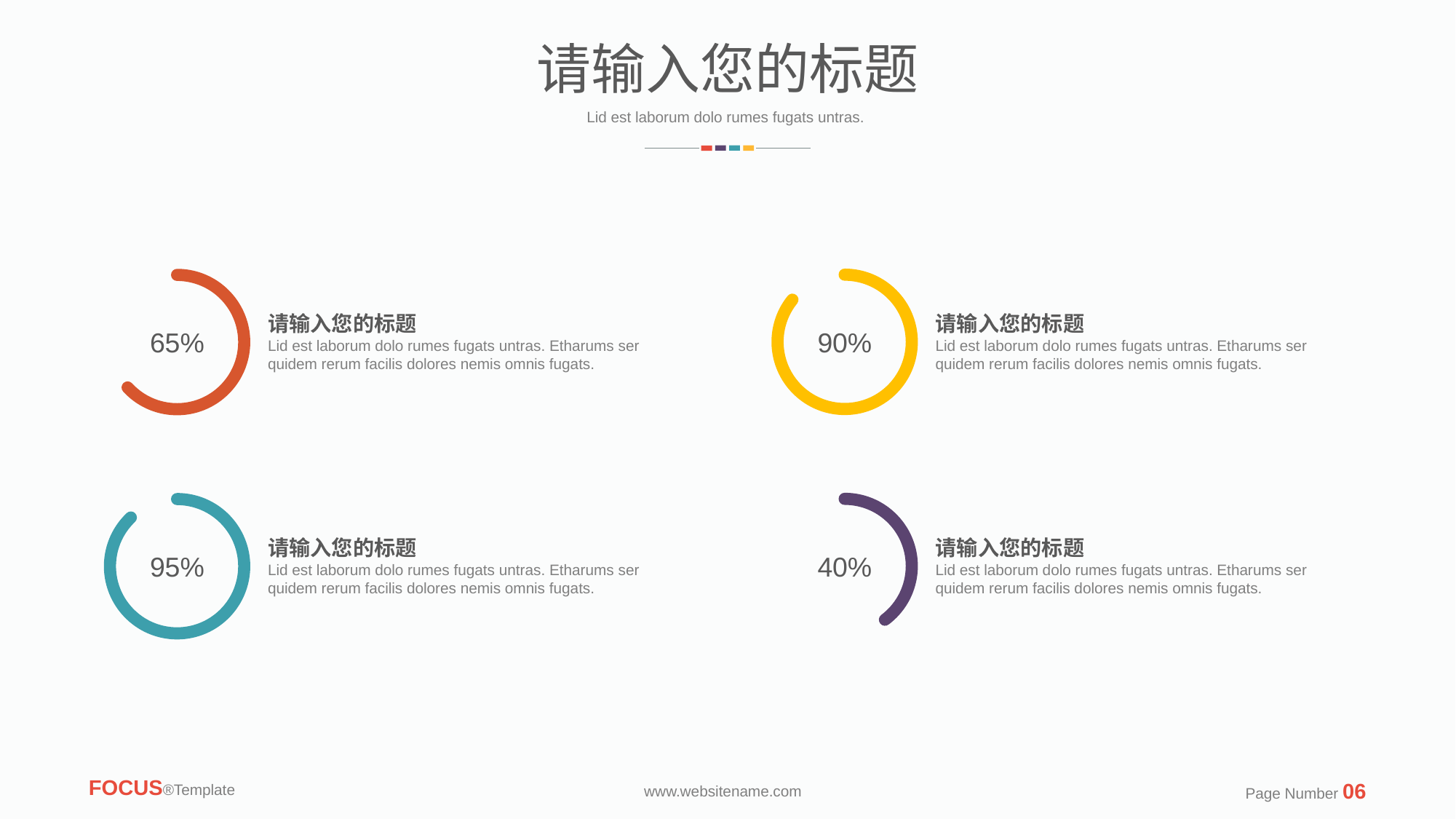

请输入您的标题
Lid est laborum dolo rumes fugats untras.

90%
65%
请输入您的标题
Lid est laborum dolo rumes fugats untras. Etharums ser quidem rerum facilis dolores nemis omnis fugats.
请输入您的标题
Lid est laborum dolo rumes fugats untras. Etharums ser quidem rerum facilis dolores nemis omnis fugats.

40%
95%
请输入您的标题
Lid est laborum dolo rumes fugats untras. Etharums ser quidem rerum facilis dolores nemis omnis fugats.
请输入您的标题
Lid est laborum dolo rumes fugats untras. Etharums ser quidem rerum facilis dolores nemis omnis fugats.
FOCUS®Template
Page Number 06
www.websitename.com